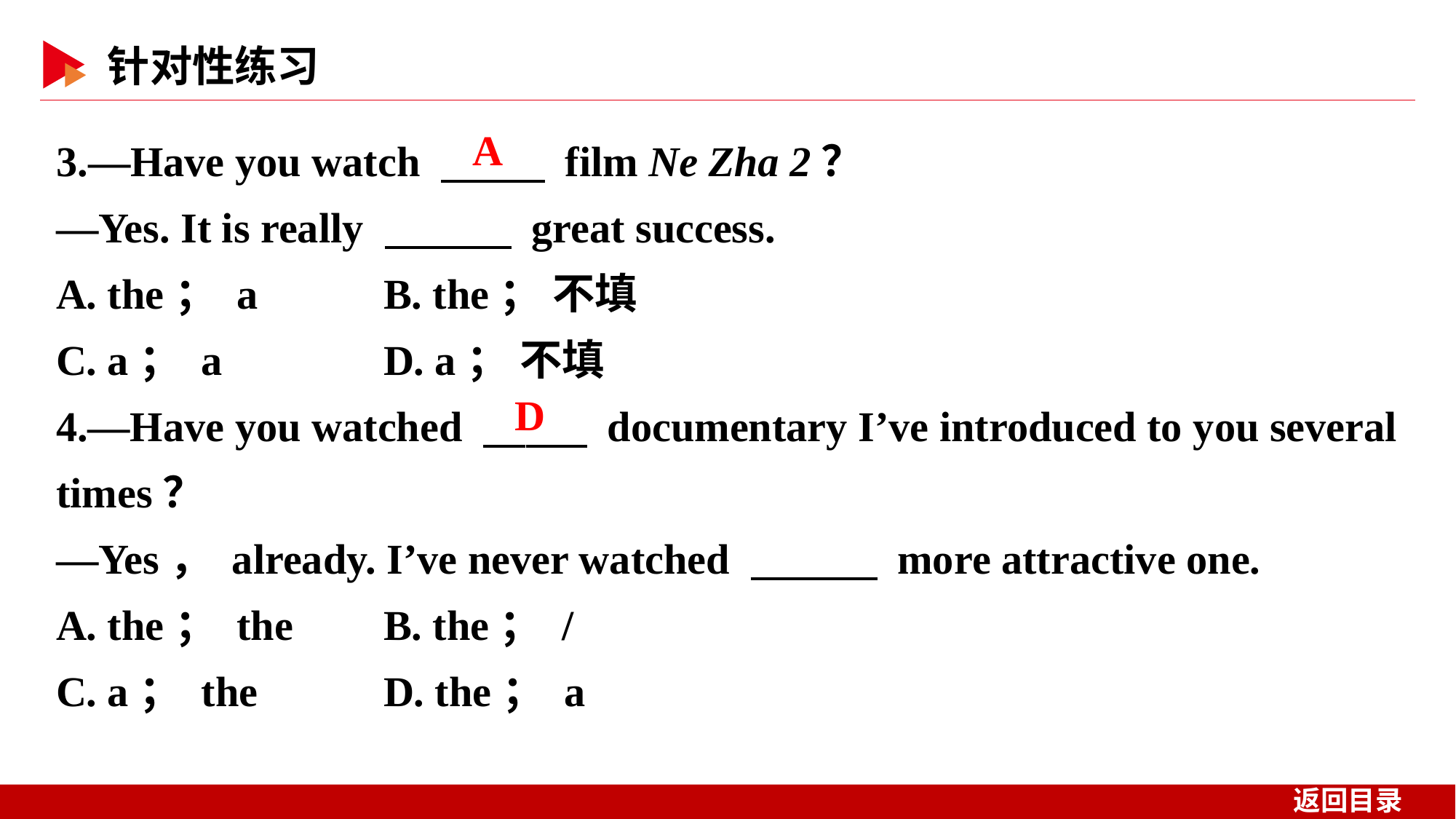

3.—Have you watch 　  　 film Ne Zha 2？
—Yes. It is really 　　　 great success.
A. the； a         	B. the； 不填
C. a； a           	D. a； 不填
4.—Have you watched 　  　 documentary I’ve introduced to you several times？
—Yes， already. I’ve never watched 　　　 more attractive one.
A. the； the     	B. the； /
C. a； the          	D. the； a
A
D